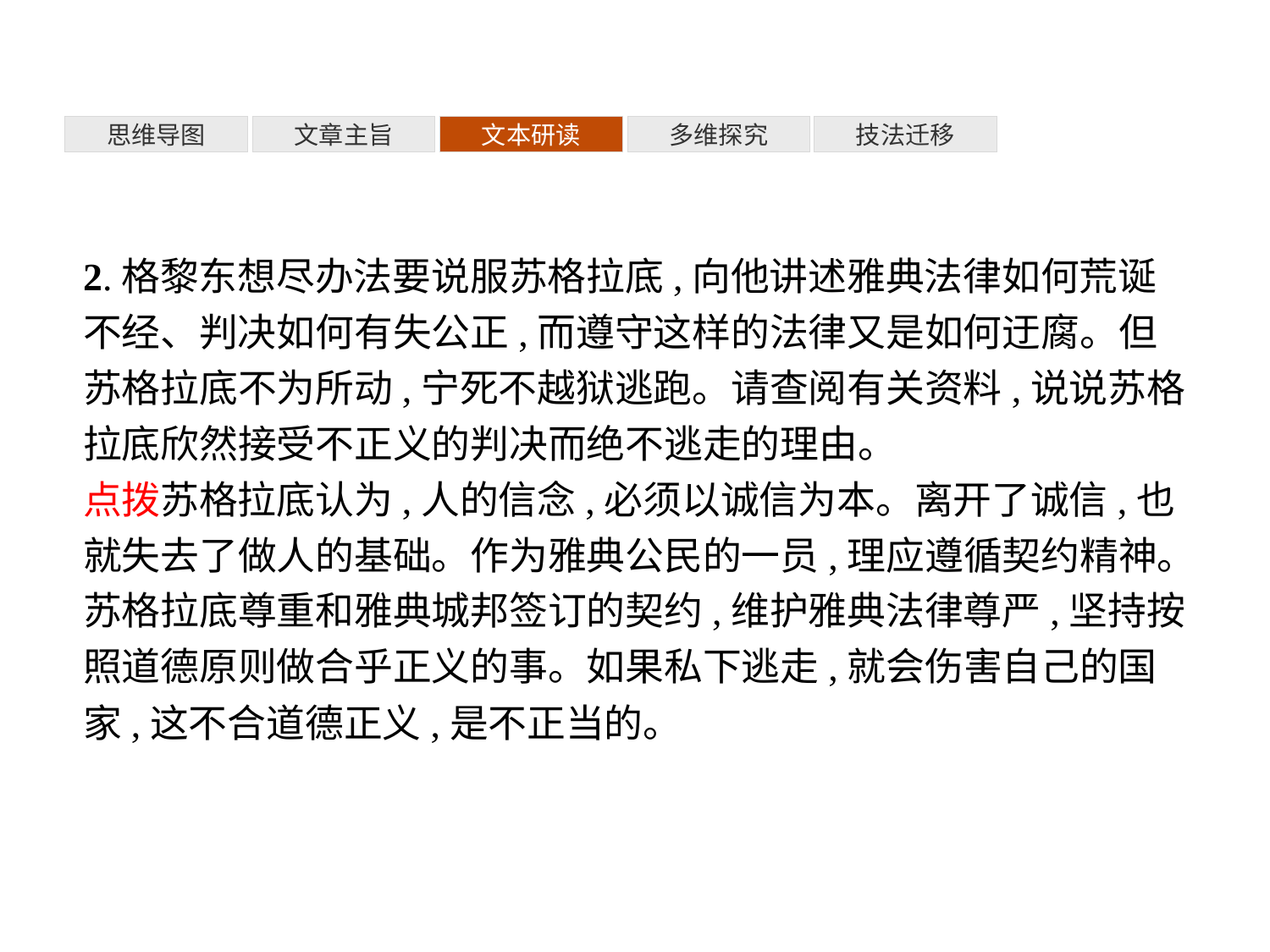

多维探究
思维导图
文章主旨
文本研读
技法迁移
2.格黎东想尽办法要说服苏格拉底,向他讲述雅典法律如何荒诞不经、判决如何有失公正,而遵守这样的法律又是如何迂腐。但苏格拉底不为所动,宁死不越狱逃跑。请查阅有关资料,说说苏格拉底欣然接受不正义的判决而绝不逃走的理由。
点拨苏格拉底认为,人的信念,必须以诚信为本。离开了诚信,也就失去了做人的基础。作为雅典公民的一员,理应遵循契约精神。苏格拉底尊重和雅典城邦签订的契约,维护雅典法律尊严,坚持按照道德原则做合乎正义的事。如果私下逃走,就会伤害自己的国家,这不合道德正义,是不正当的。